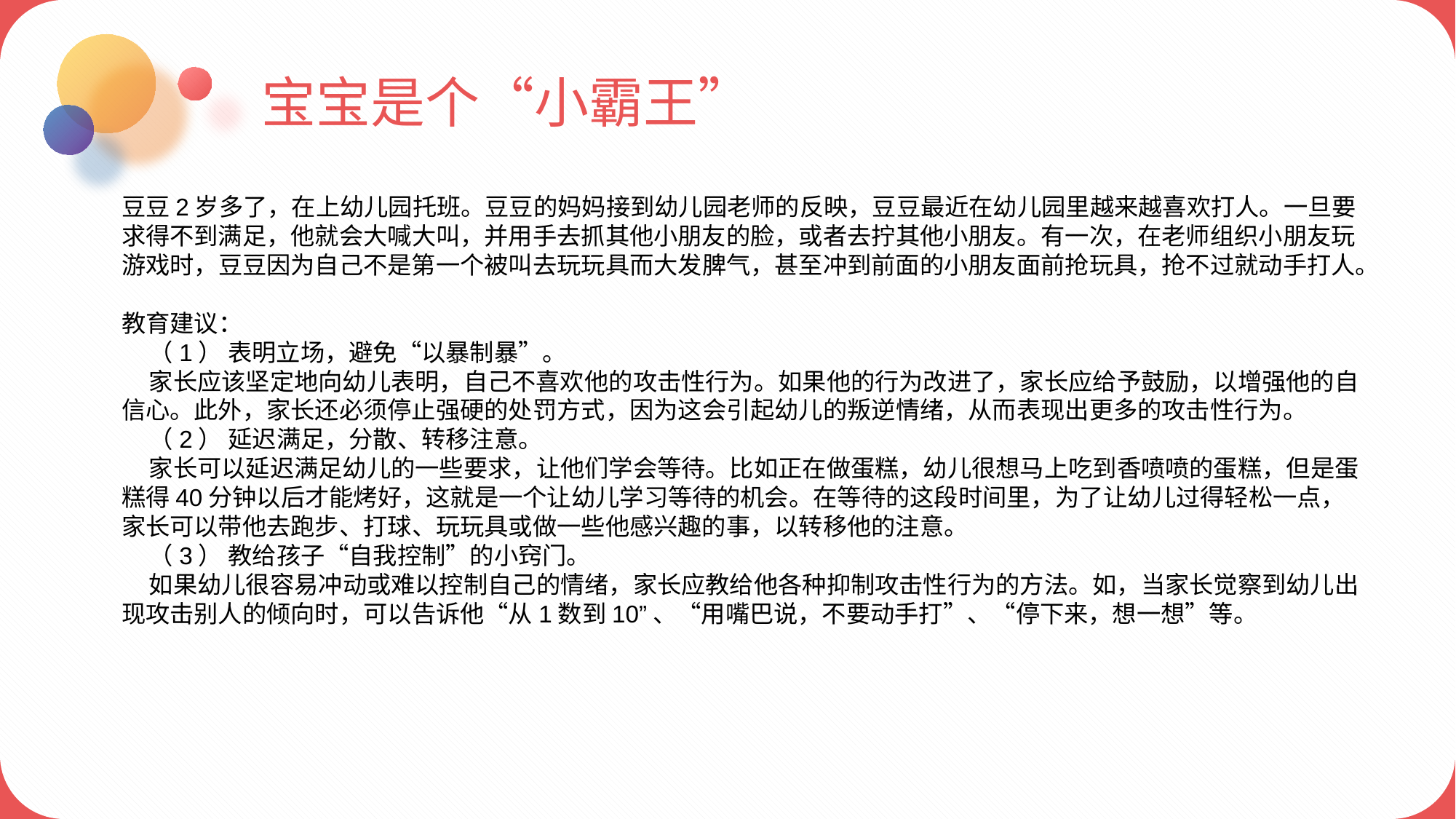

宝宝是个“小霸王”
豆豆2岁多了，在上幼儿园托班。豆豆的妈妈接到幼儿园老师的反映，豆豆最近在幼儿园里越来越喜欢打人。一旦要求得不到满足，他就会大喊大叫，并用手去抓其他小朋友的脸，或者去拧其他小朋友。有一次，在老师组织小朋友玩游戏时，豆豆因为自己不是第一个被叫去玩玩具而大发脾气，甚至冲到前面的小朋友面前抢玩具，抢不过就动手打人。

教育建议：
    （1） 表明立场，避免“以暴制暴”。
    家长应该坚定地向幼儿表明，自己不喜欢他的攻击性行为。如果他的行为改进了，家长应给予鼓励，以增强他的自信心。此外，家长还必须停止强硬的处罚方式，因为这会引起幼儿的叛逆情绪，从而表现出更多的攻击性行为。
    （2） 延迟满足，分散、转移注意。
    家长可以延迟满足幼儿的一些要求，让他们学会等待。比如正在做蛋糕，幼儿很想马上吃到香喷喷的蛋糕，但是蛋糕得40分钟以后才能烤好，这就是一个让幼儿学习等待的机会。在等待的这段时间里，为了让幼儿过得轻松一点，家长可以带他去跑步、打球、玩玩具或做一些他感兴趣的事，以转移他的注意。
    （3） 教给孩子“自我控制”的小窍门。
    如果幼儿很容易冲动或难以控制自己的情绪，家长应教给他各种抑制攻击性行为的方法。如，当家长觉察到幼儿出现攻击别人的倾向时，可以告诉他“从1数到10”、“用嘴巴说，不要动手打”、“停下来，想一想”等。